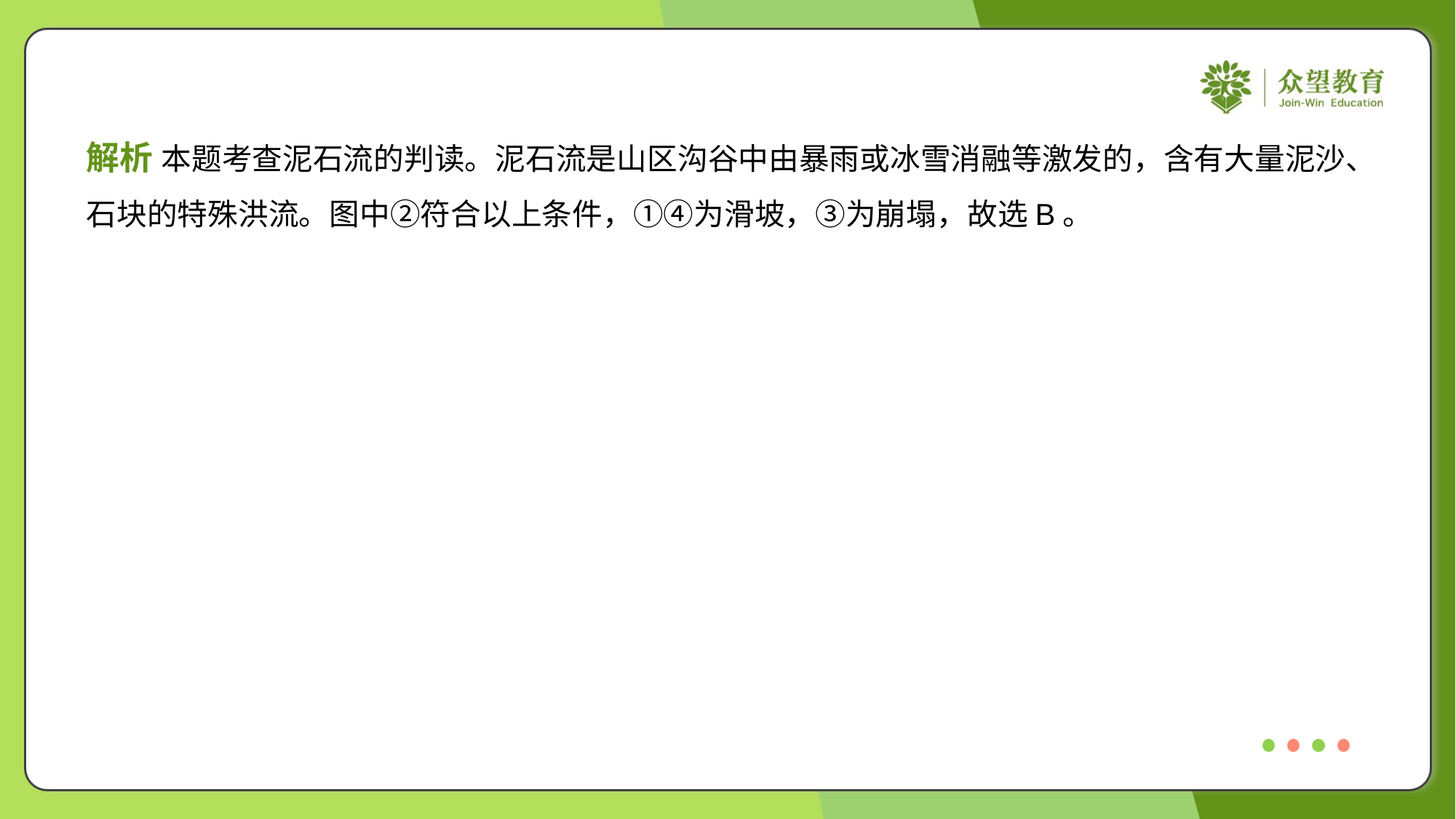

解析 本题考查泥石流的判读。泥石流是山区沟谷中由暴雨或冰雪消融等激发的，含有大量泥沙、
石块的特殊洪流。图中②符合以上条件，①④为滑坡，③为崩塌，故选B。